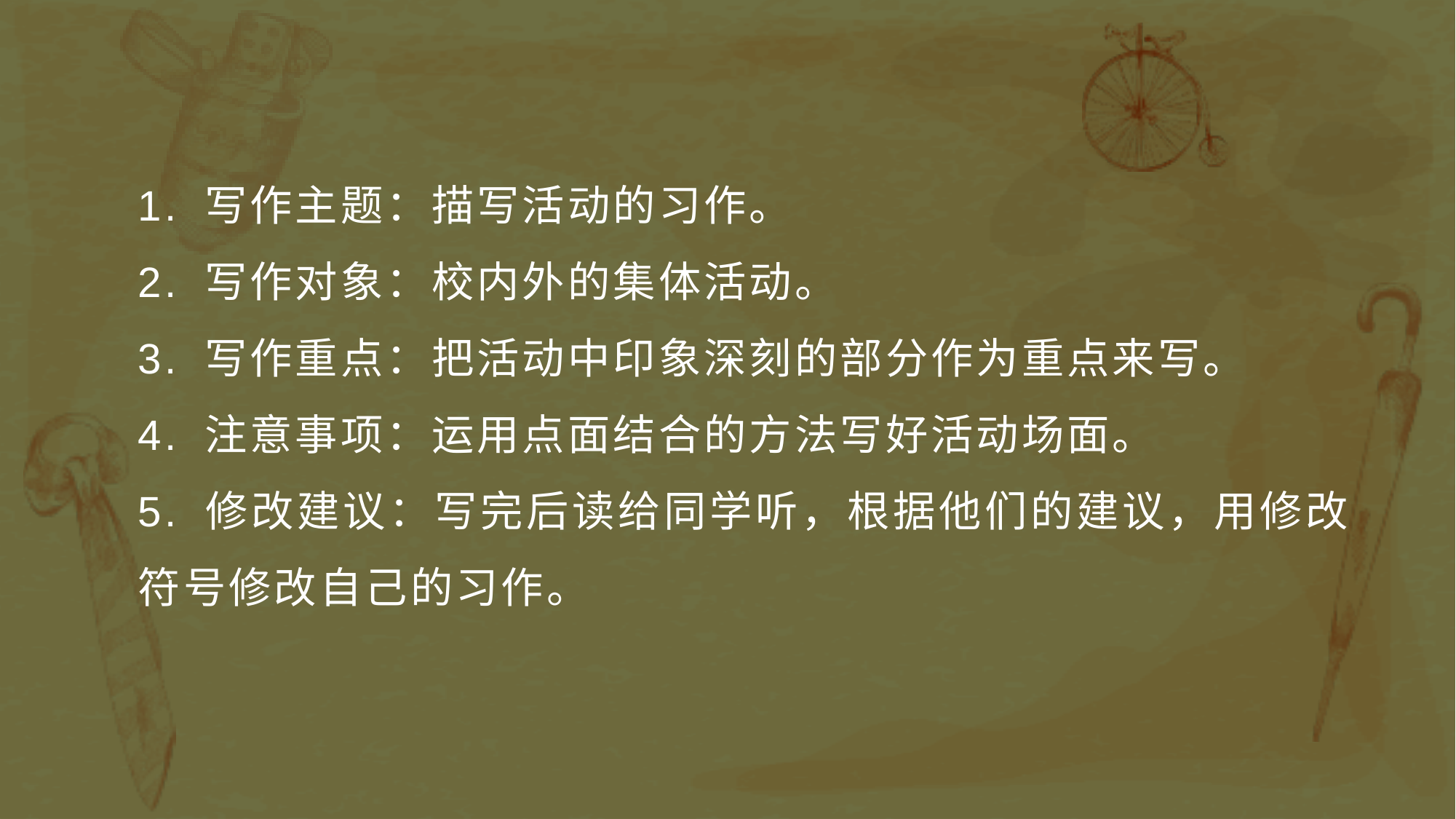

1. 写作主题：描写活动的习作。
2. 写作对象：校内外的集体活动。
3. 写作重点：把活动中印象深刻的部分作为重点来写。
4. 注意事项：运用点面结合的方法写好活动场面。
5. 修改建议：写完后读给同学听，根据他们的建议，用修改符号修改自己的习作。